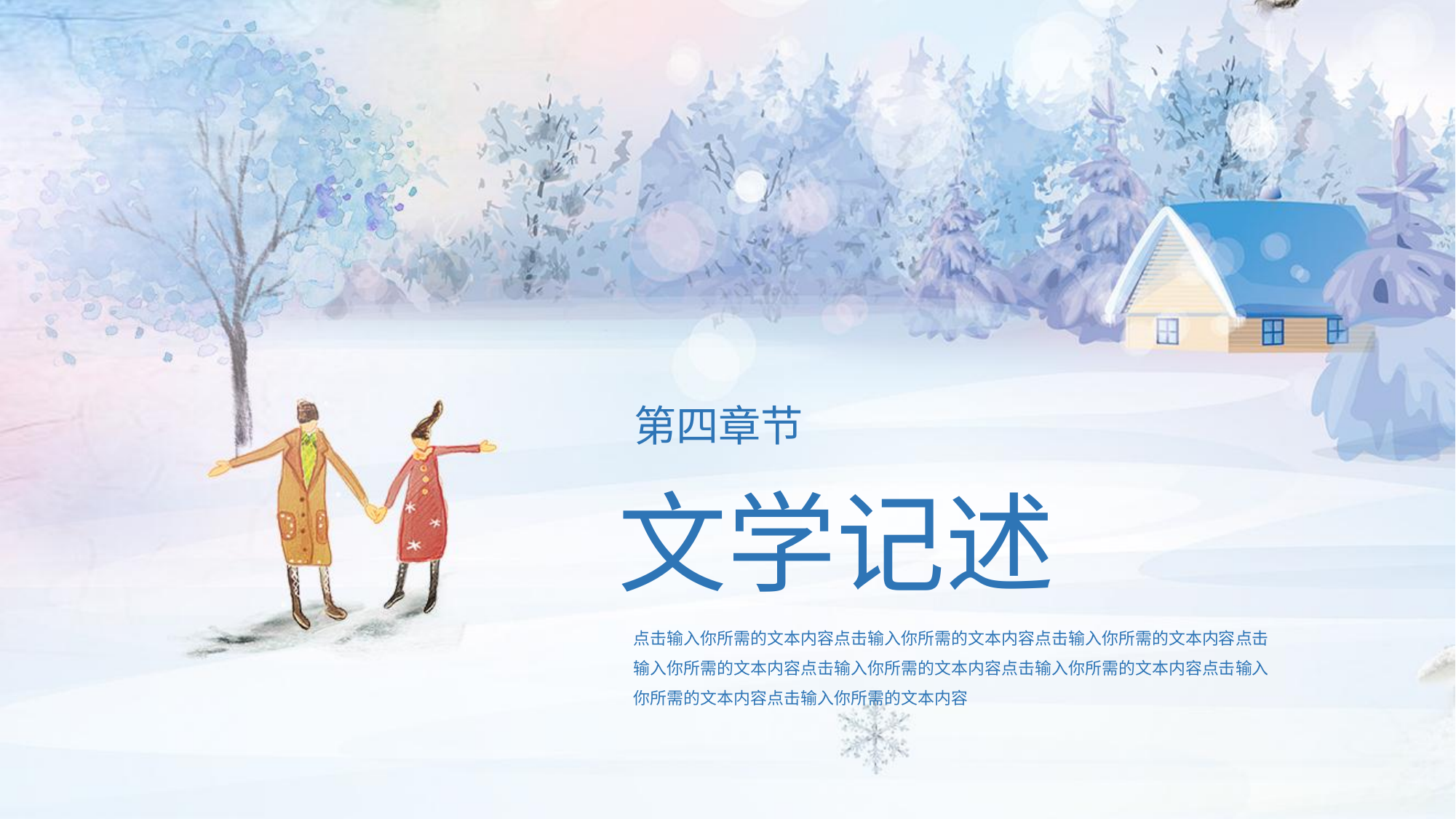

第四章节
文学记述
点击输入你所需的文本内容点击输入你所需的文本内容点击输入你所需的文本内容点击输入你所需的文本内容点击输入你所需的文本内容点击输入你所需的文本内容点击输入你所需的文本内容点击输入你所需的文本内容